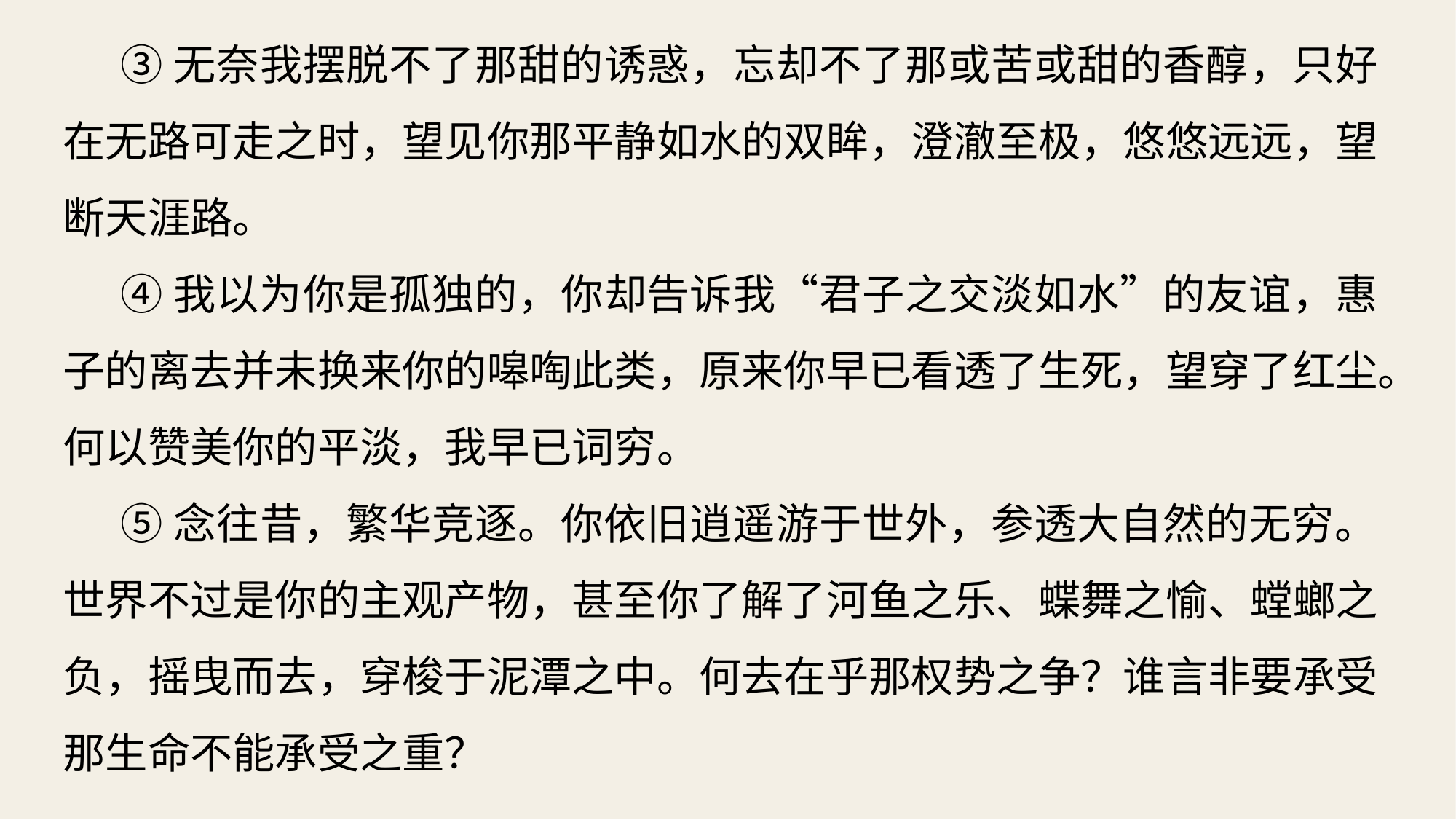

③无奈我摆脱不了那甜的诱惑，忘却不了那或苦或甜的香醇，只好在无路可走之时，望见你那平静如水的双眸，澄澈至极，悠悠远远，望断天涯路。
  ④我以为你是孤独的，你却告诉我“君子之交淡如水”的友谊，惠子的离去并未换来你的嗥啕此类，原来你早已看透了生死，望穿了红尘。何以赞美你的平淡，我早已词穷。
  ⑤念往昔，繁华竞逐。你依旧逍遥游于世外，参透大自然的无穷。世界不过是你的主观产物，甚至你了解了河鱼之乐、蝶舞之愉、螳螂之负，摇曳而去，穿梭于泥潭之中。何去在乎那权势之争？谁言非要承受那生命不能承受之重？